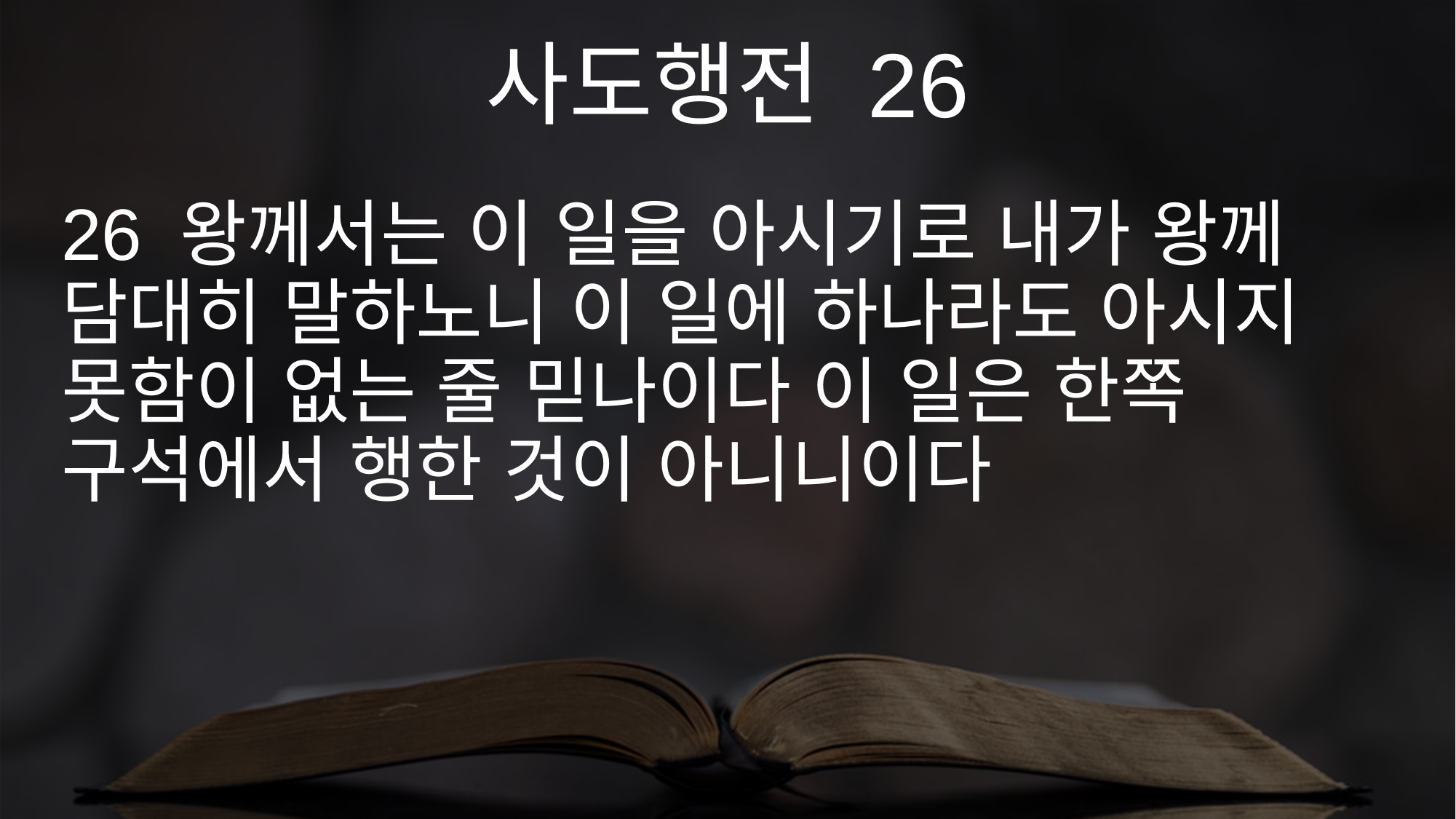

사도행전 26
26 왕께서는 이 일을 아시기로 내가 왕께 담대히 말하노니 이 일에 하나라도 아시지 못함이 없는 줄 믿나이다 이 일은 한쪽 구석에서 행한 것이 아니니이다